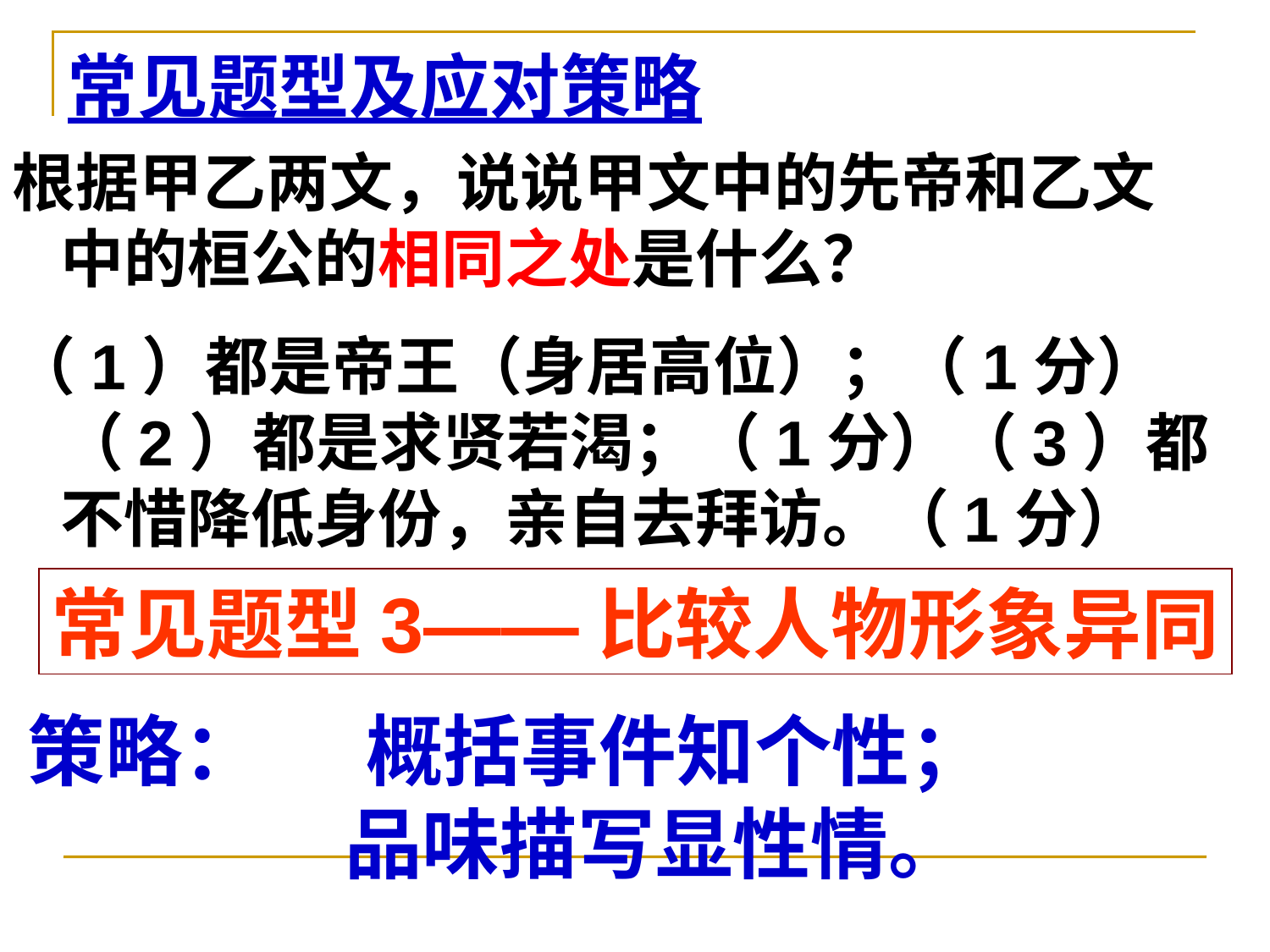

常见题型及应对策略
根据甲乙两文，说说甲文中的先帝和乙文中的桓公的相同之处是什么？
（1）都是帝王（身居高位）；（1分）（2）都是求贤若渴；（1分）（3）都不惜降低身份，亲自去拜访。（1分）

常见题型3——比较人物形象异同
策略：      概括事件知个性；
                 品味描写显性情。